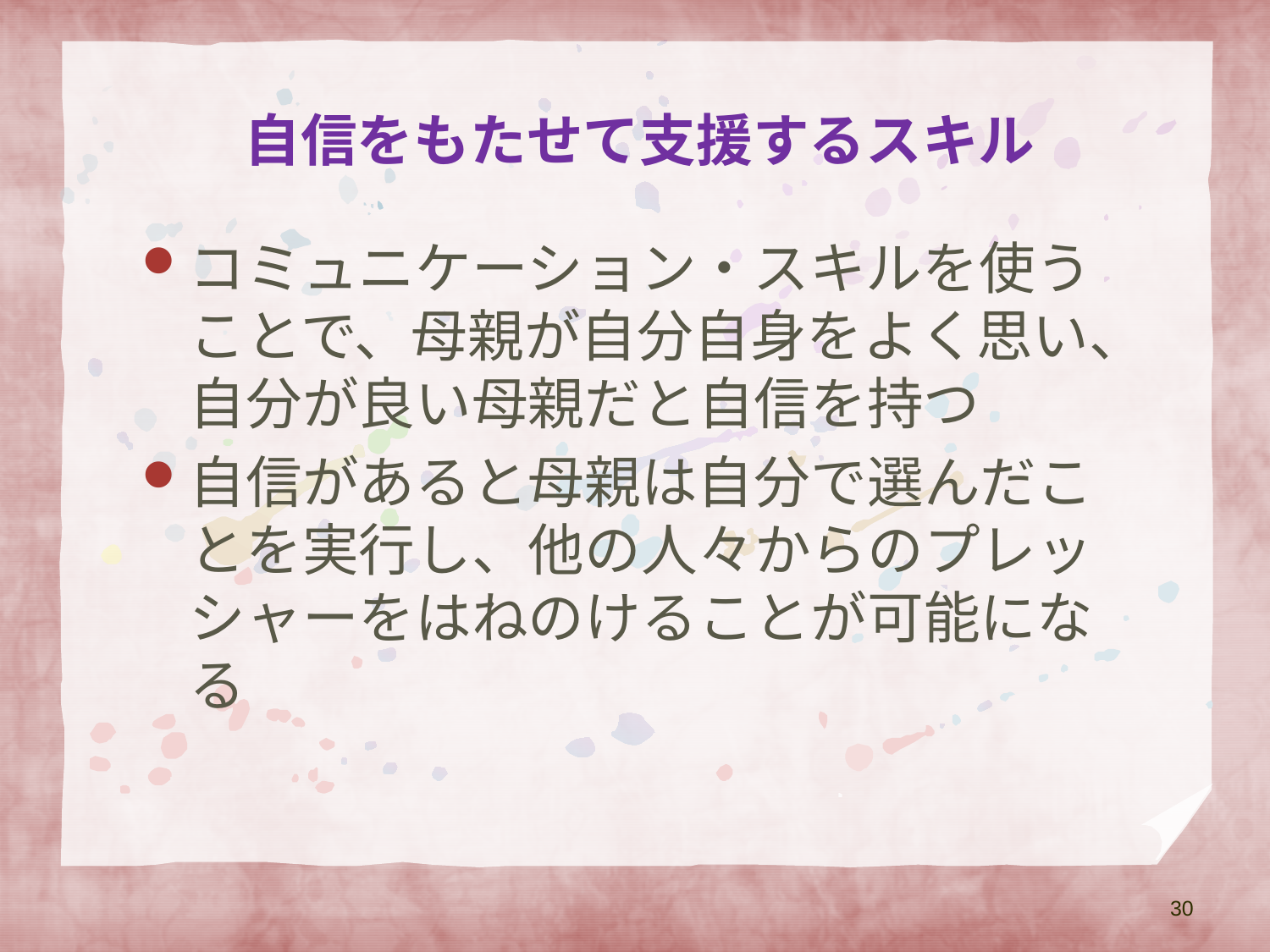

# 自信をもたせて支援するスキル
コミュニケーション・スキルを使うことで、母親が自分自身をよく思い、自分が良い母親だと自信を持つ
自信があると母親は自分で選んだことを実行し、他の人々からのプレッシャーをはねのけることが可能になる

30